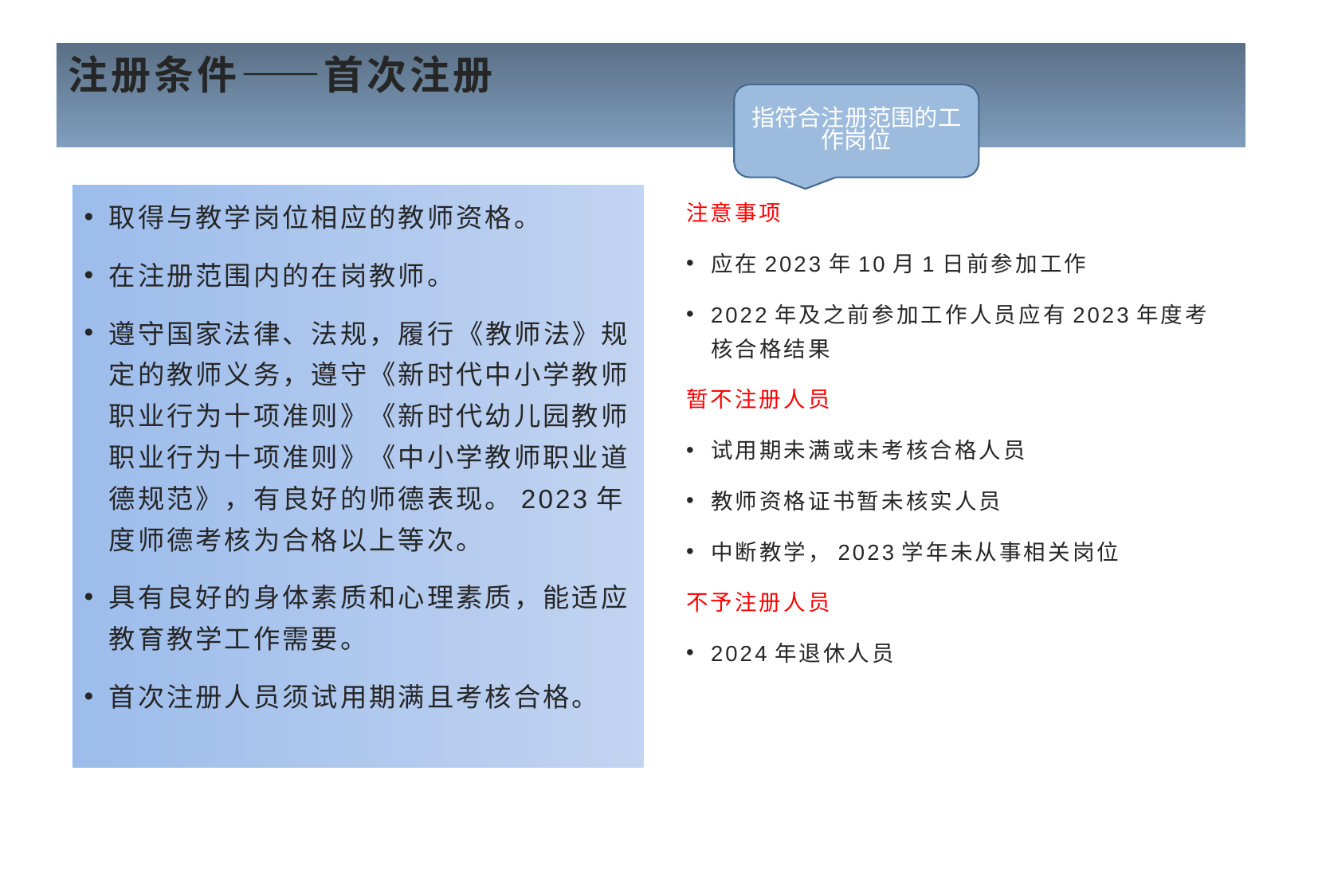

# 注册条件——首次注册
指符合注册范围的工作岗位
取得与教学岗位相应的教师资格。
在注册范围内的在岗教师。
遵守国家法律、法规，履行《教师法》规定的教师义务，遵守《新时代中小学教师职业行为十项准则》《新时代幼儿园教师职业行为十项准则》《中小学教师职业道德规范》，有良好的师德表现。2023年度师德考核为合格以上等次。
具有良好的身体素质和心理素质，能适应教育教学工作需要。
首次注册人员须试用期满且考核合格。
注意事项
应在2023年10月1日前参加工作
2022年及之前参加工作人员应有2023年度考核合格结果
暂不注册人员
试用期未满或未考核合格人员
教师资格证书暂未核实人员
中断教学，2023学年未从事相关岗位
不予注册人员
2024年退休人员